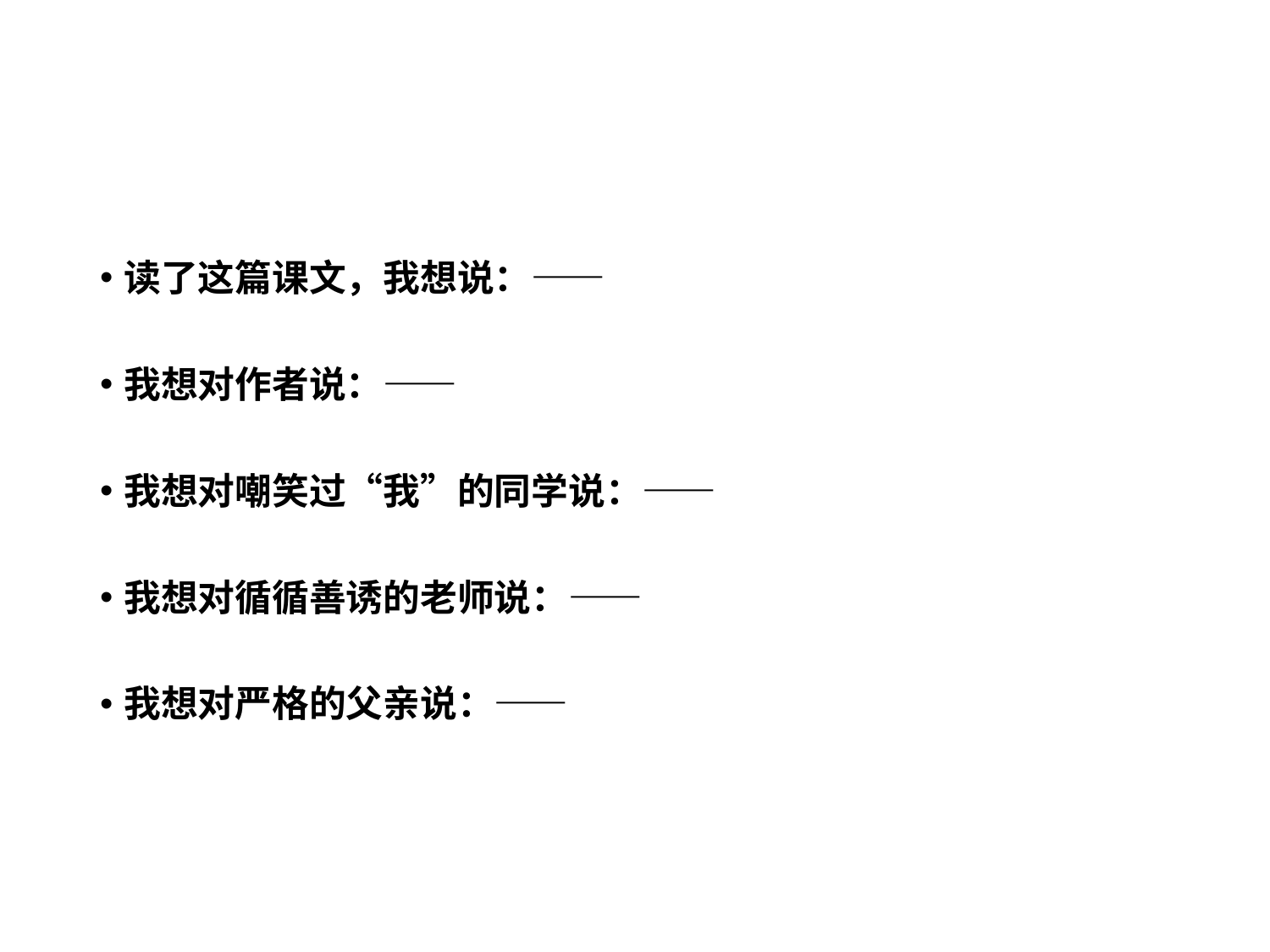

#
读了这篇课文，我想说：——

我想对作者说：——

我想对嘲笑过“我”的同学说：——

我想对循循善诱的老师说：——

我想对严格的父亲说：——